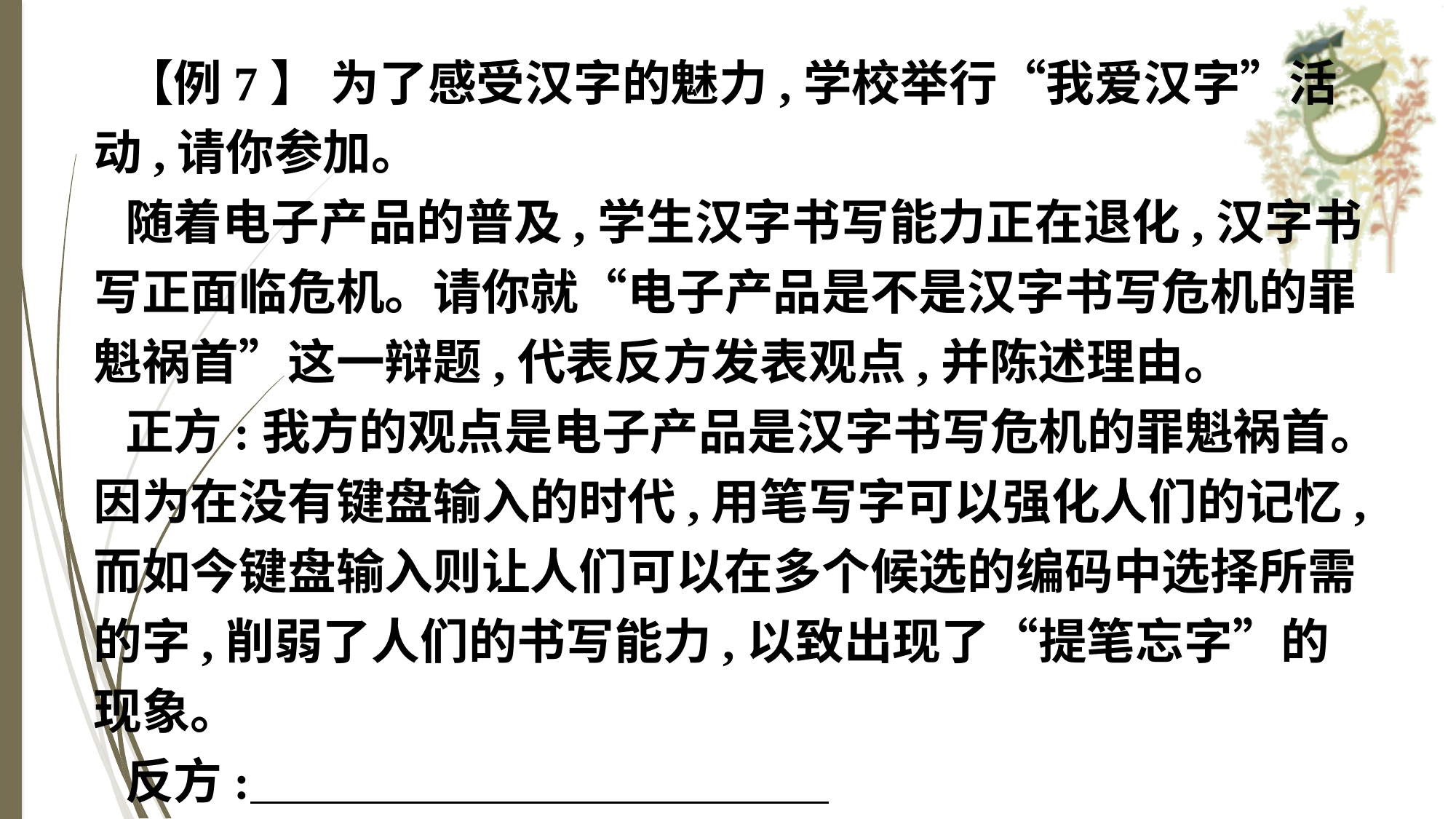

【例7】 为了感受汉字的魅力,学校举行“我爱汉字”活动,请你参加。
随着电子产品的普及,学生汉字书写能力正在退化,汉字书写正面临危机。请你就“电子产品是不是汉字书写危机的罪魁祸首”这一辩题,代表反方发表观点,并陈述理由。
正方:我方的观点是电子产品是汉字书写危机的罪魁祸首。因为在没有键盘输入的时代,用笔写字可以强化人们的记忆,而如今键盘输入则让人们可以在多个候选的编码中选择所需的字,削弱了人们的书写能力,以致出现了“提笔忘字”的现象。
反方: